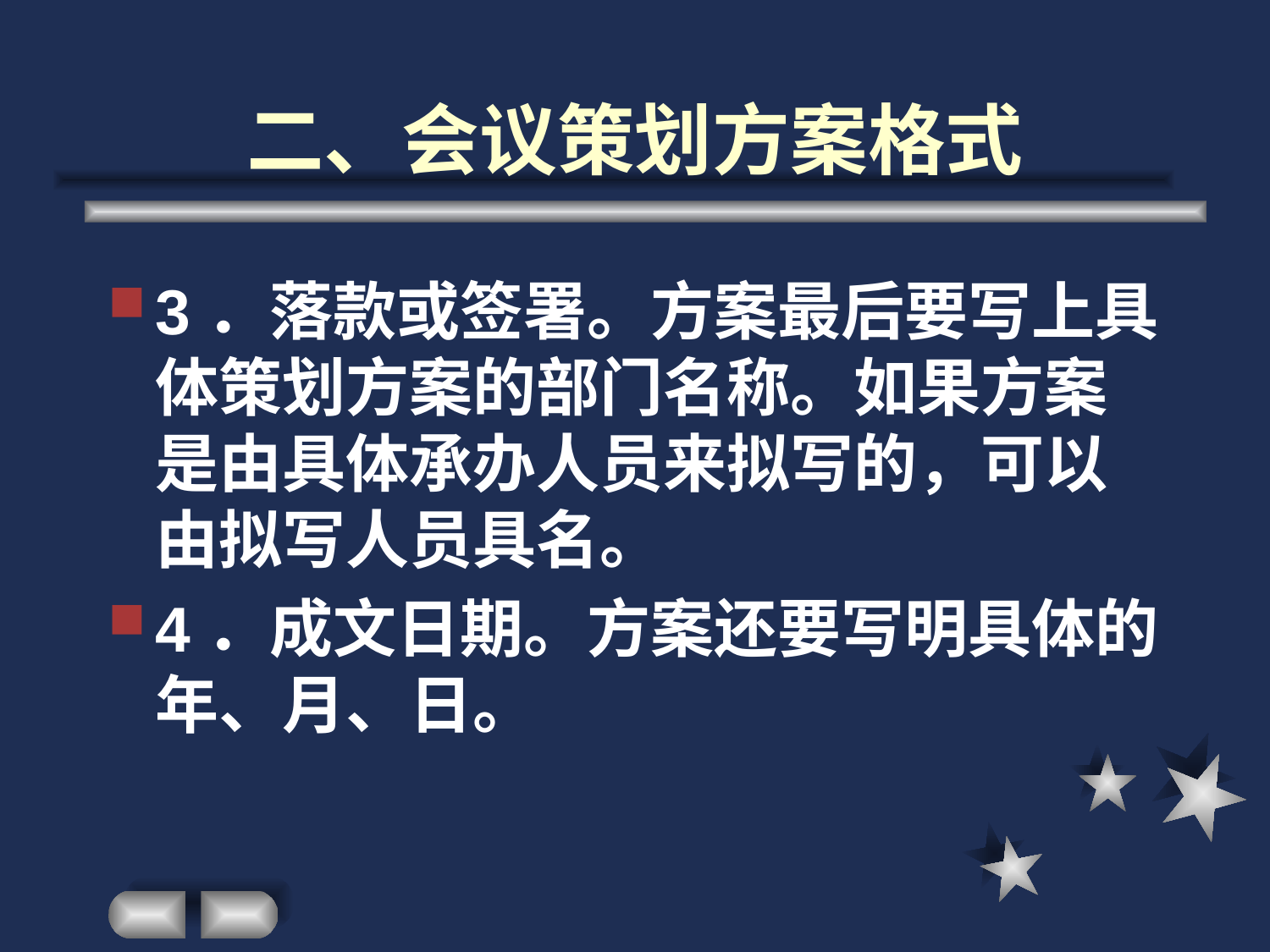

# 二、会议策划方案格式
3．落款或签署。方案最后要写上具体策划方案的部门名称。如果方案是由具体承办人员来拟写的，可以由拟写人员具名。
4．成文日期。方案还要写明具体的年、月、日。